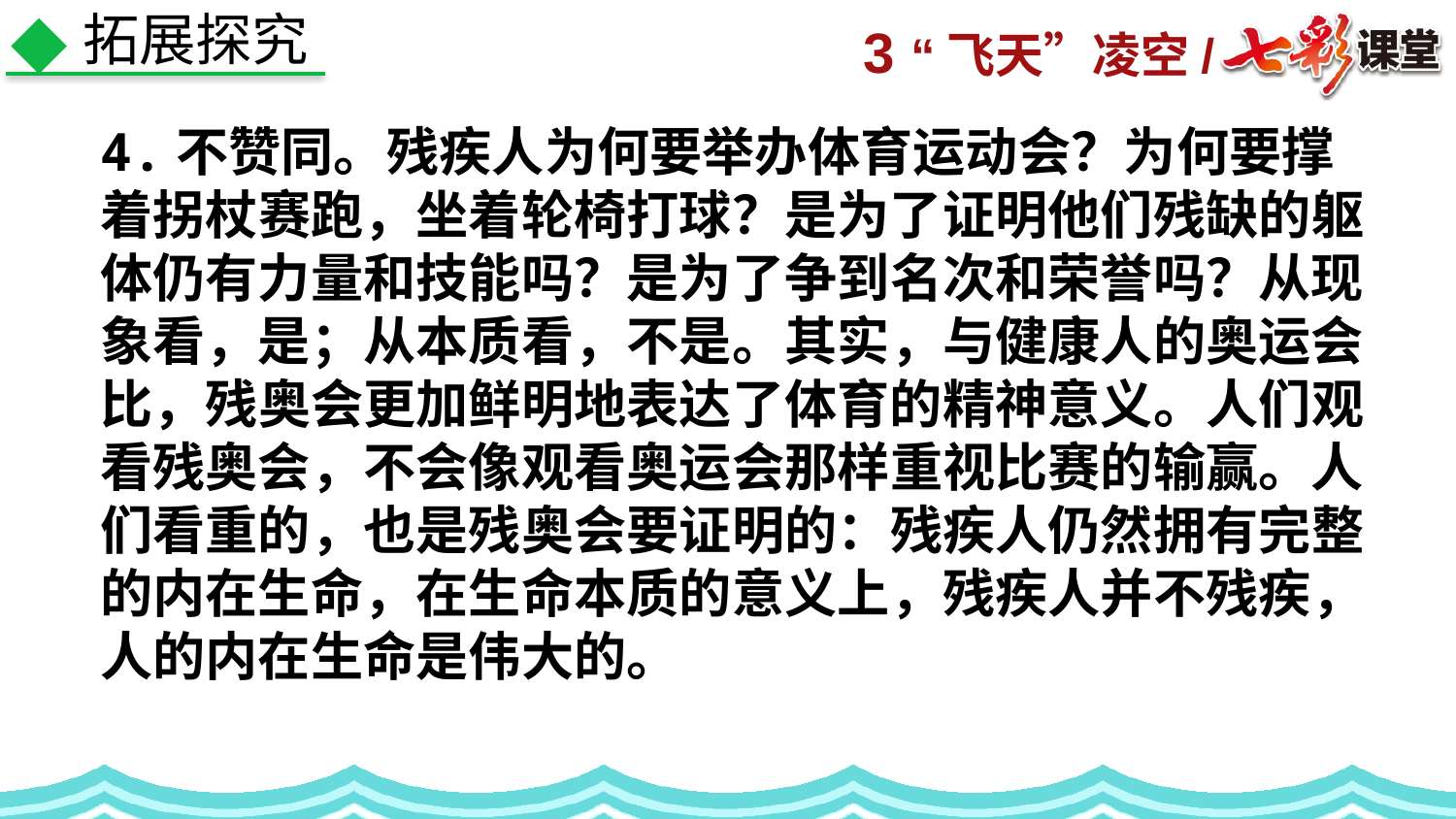

拓展探究

4.不赞同。残疾人为何要举办体育运动会？为何要撑着拐杖赛跑，坐着轮椅打球？是为了证明他们残缺的躯体仍有力量和技能吗？是为了争到名次和荣誉吗？从现象看，是；从本质看，不是。其实，与健康人的奥运会比，残奥会更加鲜明地表达了体育的精神意义。人们观看残奥会，不会像观看奥运会那样重视比赛的输赢。人们看重的，也是残奥会要证明的：残疾人仍然拥有完整的内在生命，在生命本质的意义上，残疾人并不残疾，人的内在生命是伟大的。